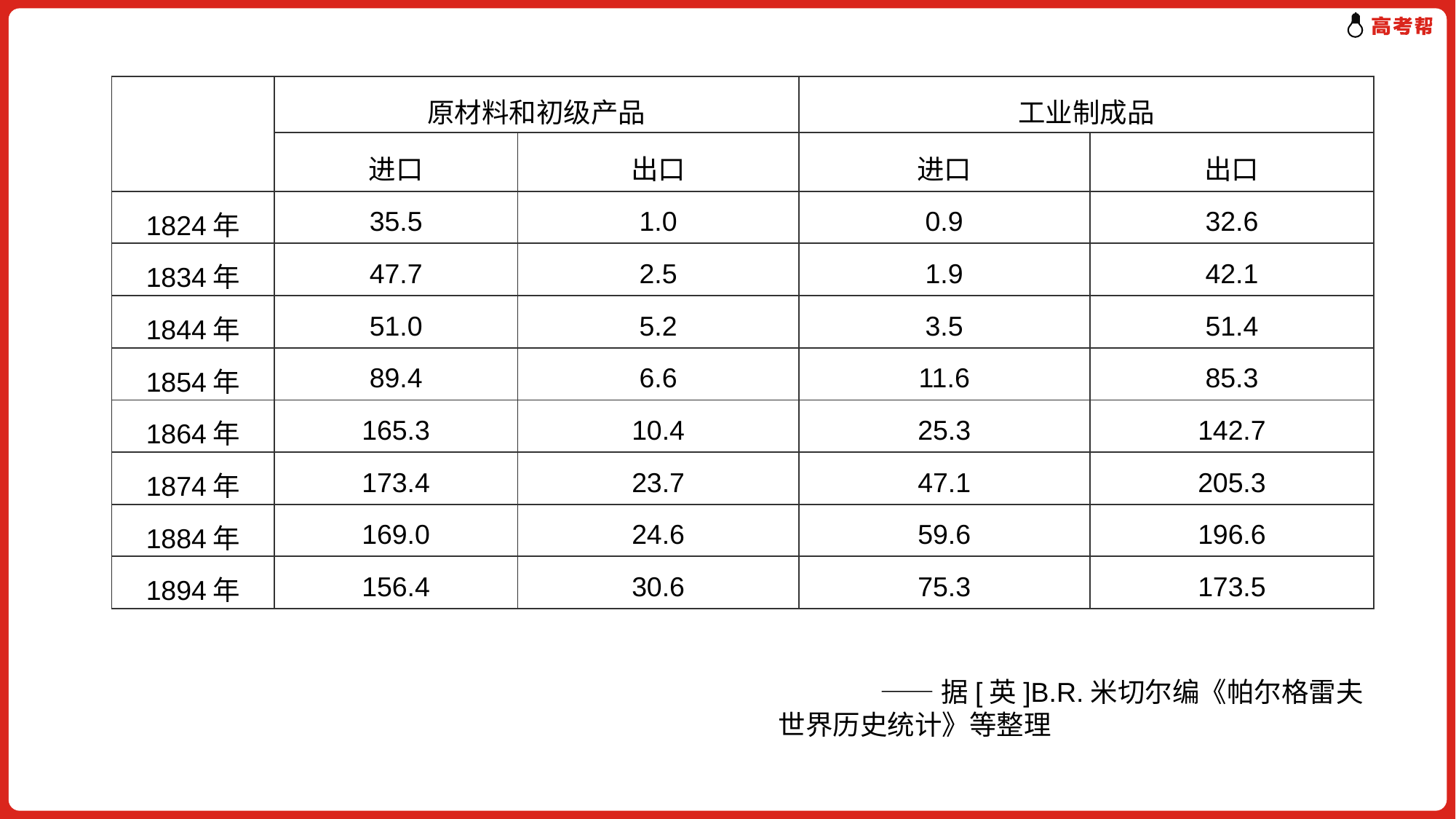

|  | 原材料和初级产品 |  | 工业制成品 |  |
| --- | --- | --- | --- | --- |
|  | 进口 | 出口 | 进口 | 出口 |
| 1824年 | 35.5 | 1.0 | 0.9 | 32.6 |
| 1834年 | 47.7 | 2.5 | 1.9 | 42.1 |
| 1844年 | 51.0 | 5.2 | 3.5 | 51.4 |
| 1854年 | 89.4 | 6.6 | 11.6 | 85.3 |
| 1864年 | 165.3 | 10.4 | 25.3 | 142.7 |
| 1874年 | 173.4 | 23.7 | 47.1 | 205.3 |
| 1884年 | 169.0 | 24.6 | 59.6 | 196.6 |
| 1894年 | 156.4 | 30.6 | 75.3 | 173.5 |
——据[英]B.R.米切尔编《帕尔格雷夫
世界历史统计》等整理